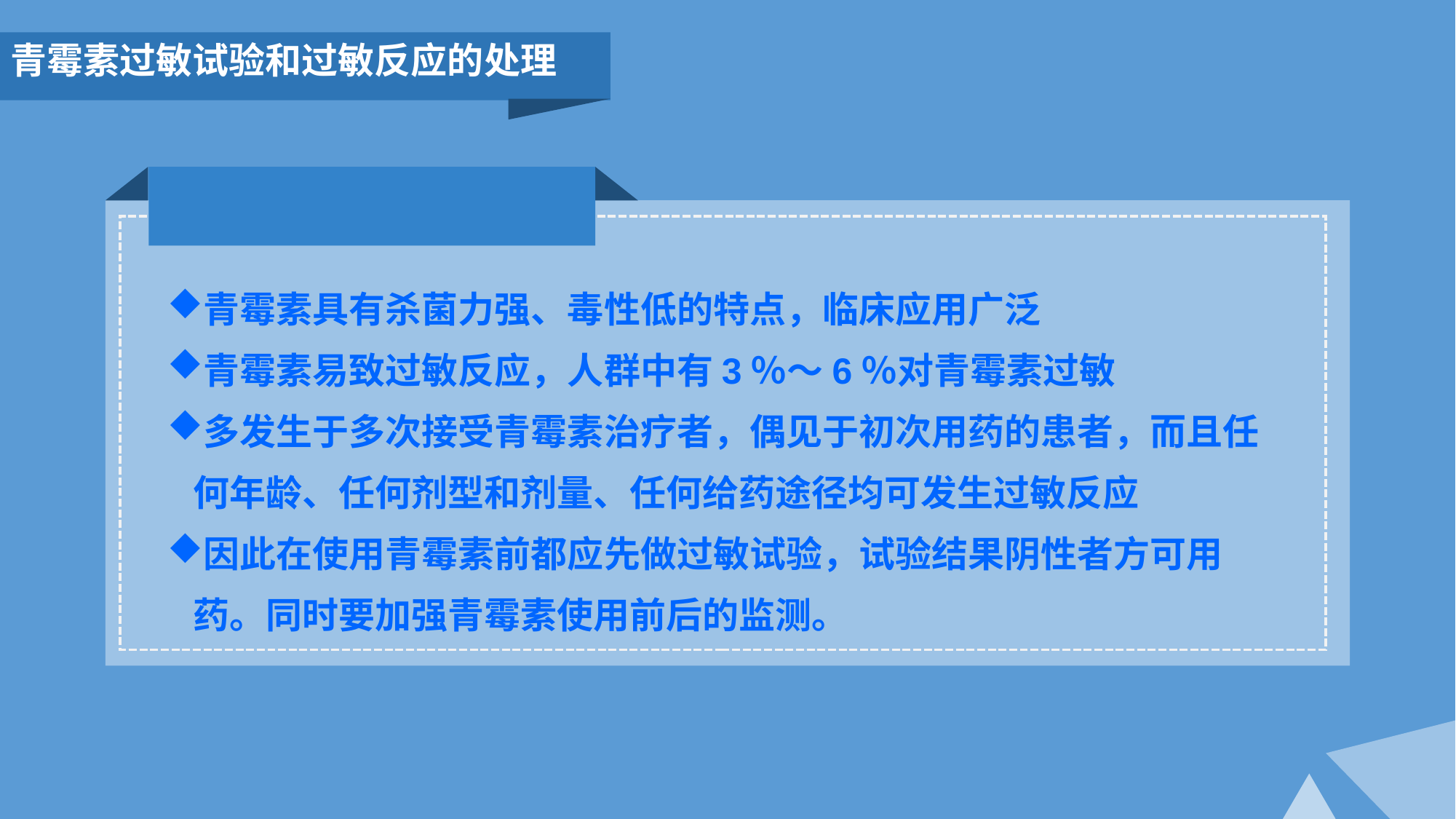

青霉素过敏试验和过敏反应的处理

青霉素具有杀菌力强、毒性低的特点，临床应用广泛
青霉素易致过敏反应，人群中有3％～6％对青霉素过敏
多发生于多次接受青霉素治疗者，偶见于初次用药的患者，而且任何年龄、任何剂型和剂量、任何给药途径均可发生过敏反应
因此在使用青霉素前都应先做过敏试验，试验结果阴性者方可用药。同时要加强青霉素使用前后的监测。